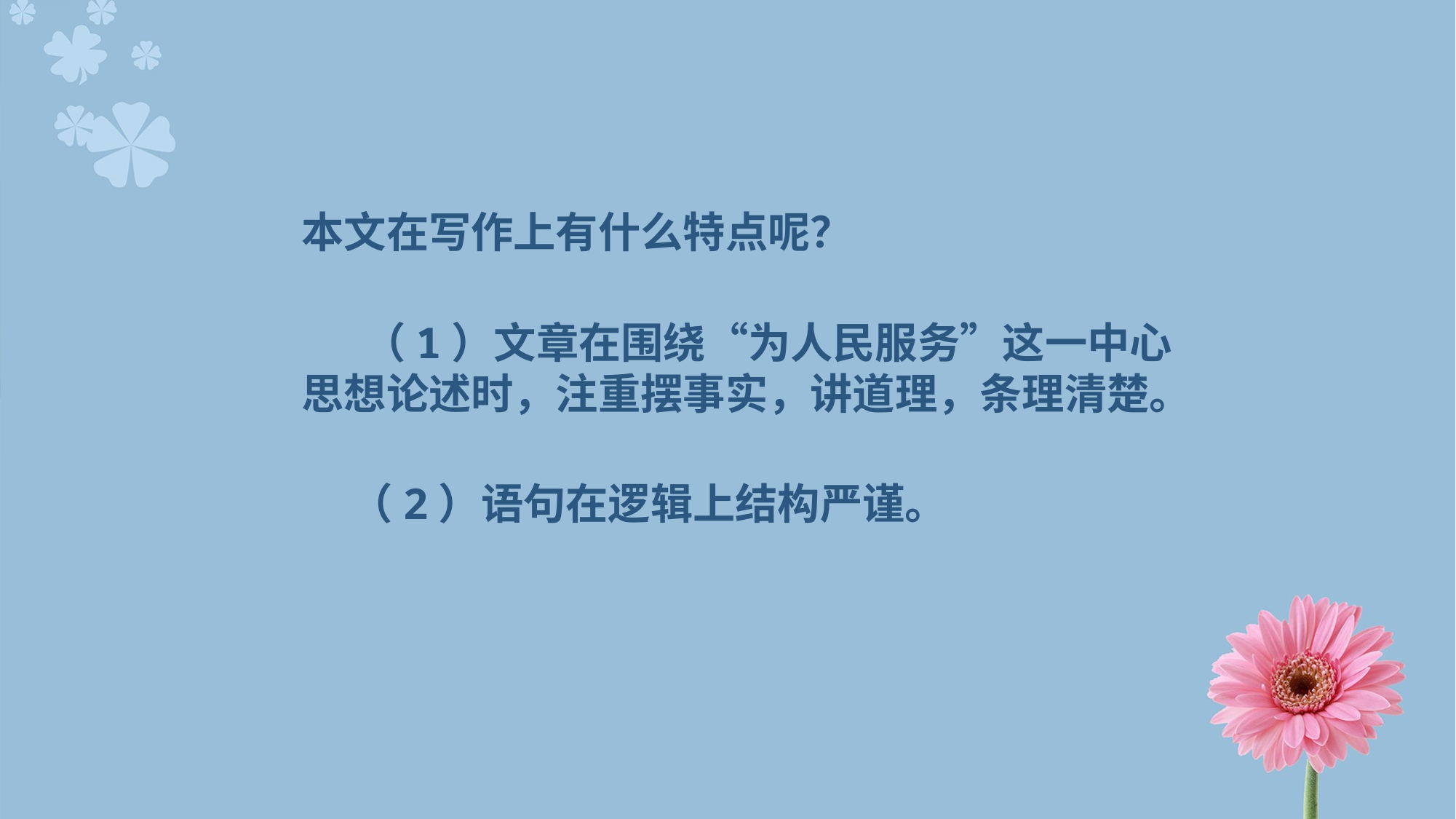

本文在写作上有什么特点呢？
　  （1）文章在围绕“为人民服务”这一中心思想论述时，注重摆事实，讲道理，条理清楚。
    （2）语句在逻辑上结构严谨。